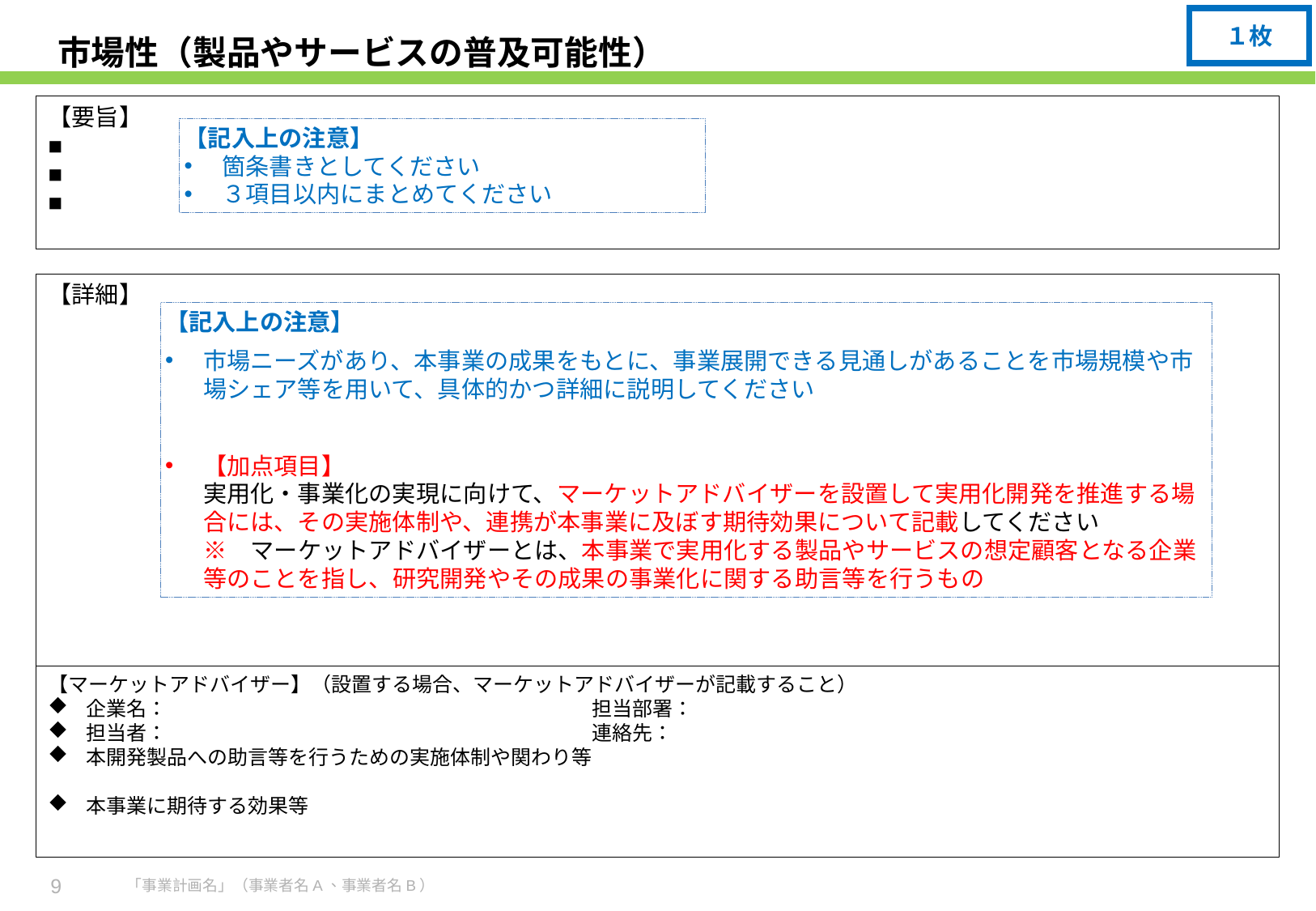

１枚
# 市場性（製品やサービスの普及可能性）
【要旨】
■
■
■
【記入上の注意】
箇条書きとしてください
３項目以内にまとめてください
【詳細】
【記入上の注意】
市場ニーズがあり、本事業の成果をもとに、事業展開できる見通しがあることを市場規模や市場シェア等を用いて、具体的かつ詳細に説明してください

【加点項目】
実用化・事業化の実現に向けて、マーケットアドバイザーを設置して実用化開発を推進する場合には、その実施体制や、連携が本事業に及ぼす期待効果について記載してください
※　マーケットアドバイザーとは、本事業で実用化する製品やサービスの想定顧客となる企業等のことを指し、研究開発やその成果の事業化に関する助言等を行うもの
【マーケットアドバイザー】（設置する場合、マーケットアドバイザーが記載すること）
企業名：　　　　　　　　　　　　　　　　　　　　　担当部署：
担当者：　　　　　　　　　　　　　　　　　　　　　連絡先：
本開発製品への助言等を行うための実施体制や関わり等

本事業に期待する効果等

9
「事業計画名」（事業者名A、事業者名B）